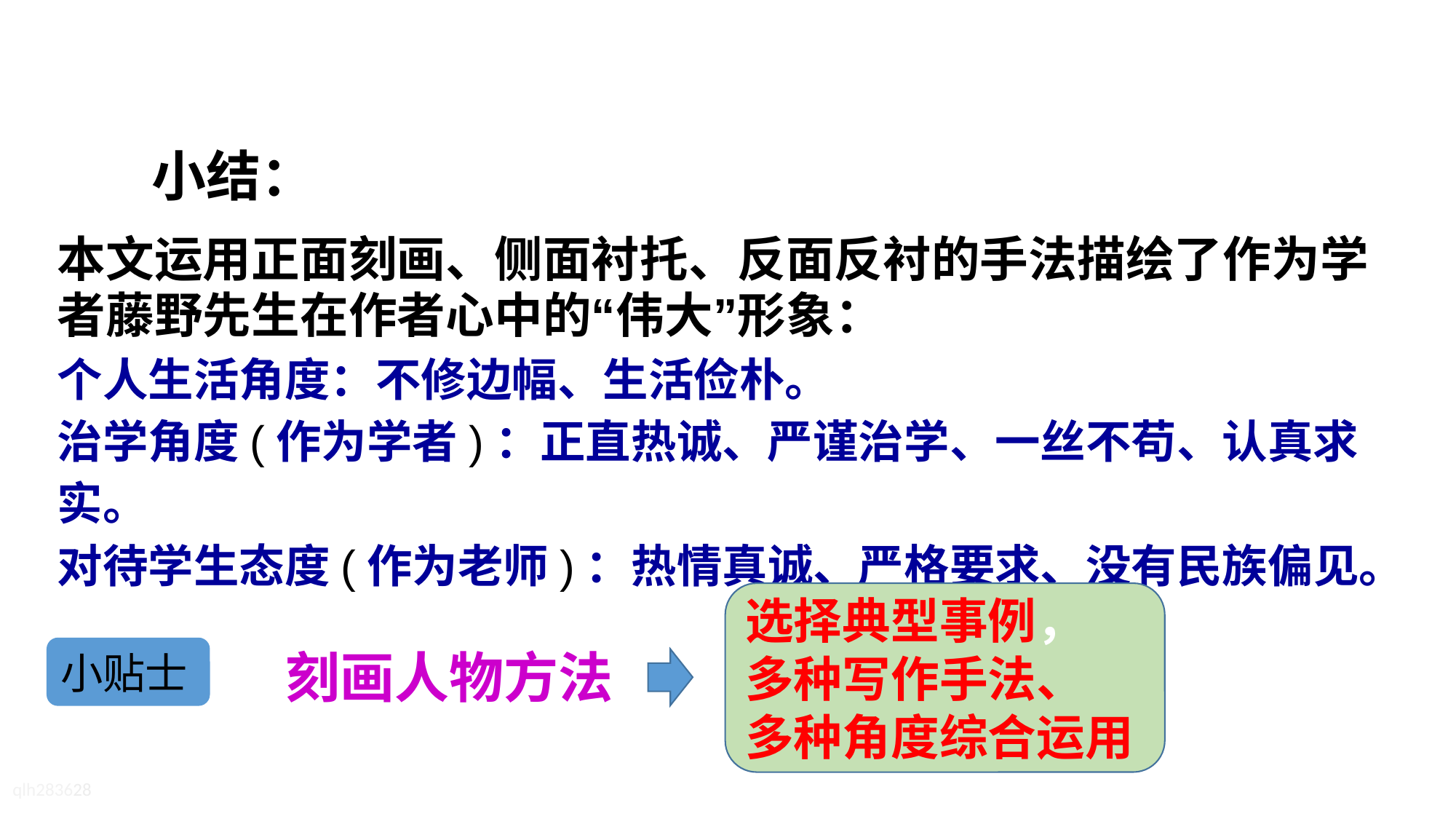

小结：
本文运用正面刻画、侧面衬托、反面反衬的手法描绘了作为学者藤野先生在作者心中的“伟大”形象：
个人生活角度：不修边幅、生活俭朴。
治学角度(作为学者)：正直热诚、严谨治学、一丝不苟、认真求实。
对待学生态度(作为老师)：热情真诚、严格要求、没有民族偏见。
选择典型事例，
多种写作手法、
多种角度综合运用
小贴士
刻画人物方法

qlh283628